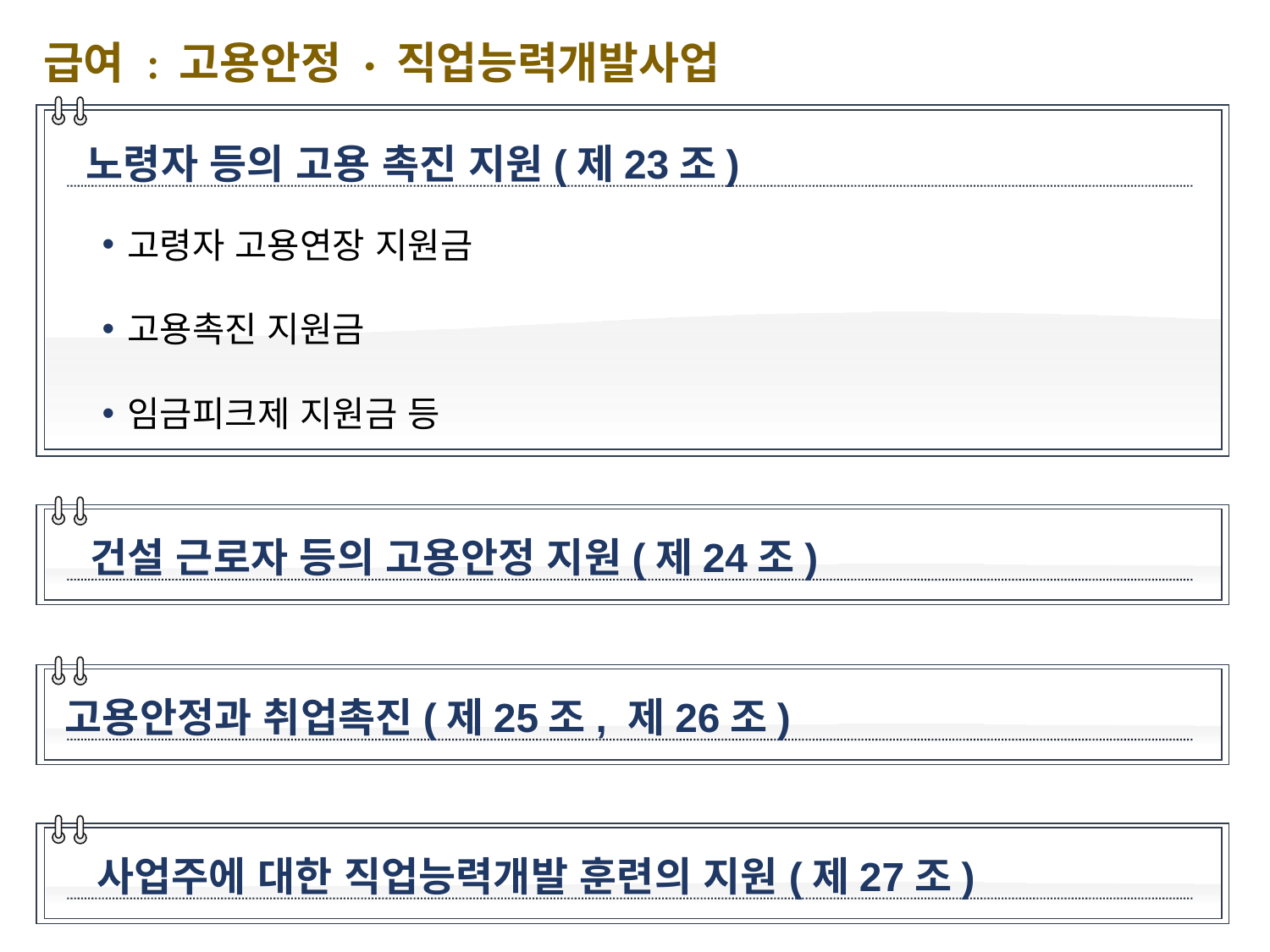

급여 : 고용안정 · 직업능력개발사업

노령자 등의 고용 촉진 지원(제23조)

고령자 고용연장 지원금
고용촉진 지원금
임금피크제 지원금 등

건설 근로자 등의 고용안정 지원(제24조)

고용안정과 취업촉진(제25조, 제26조)

사업주에 대한 직업능력개발 훈련의 지원(제27조)